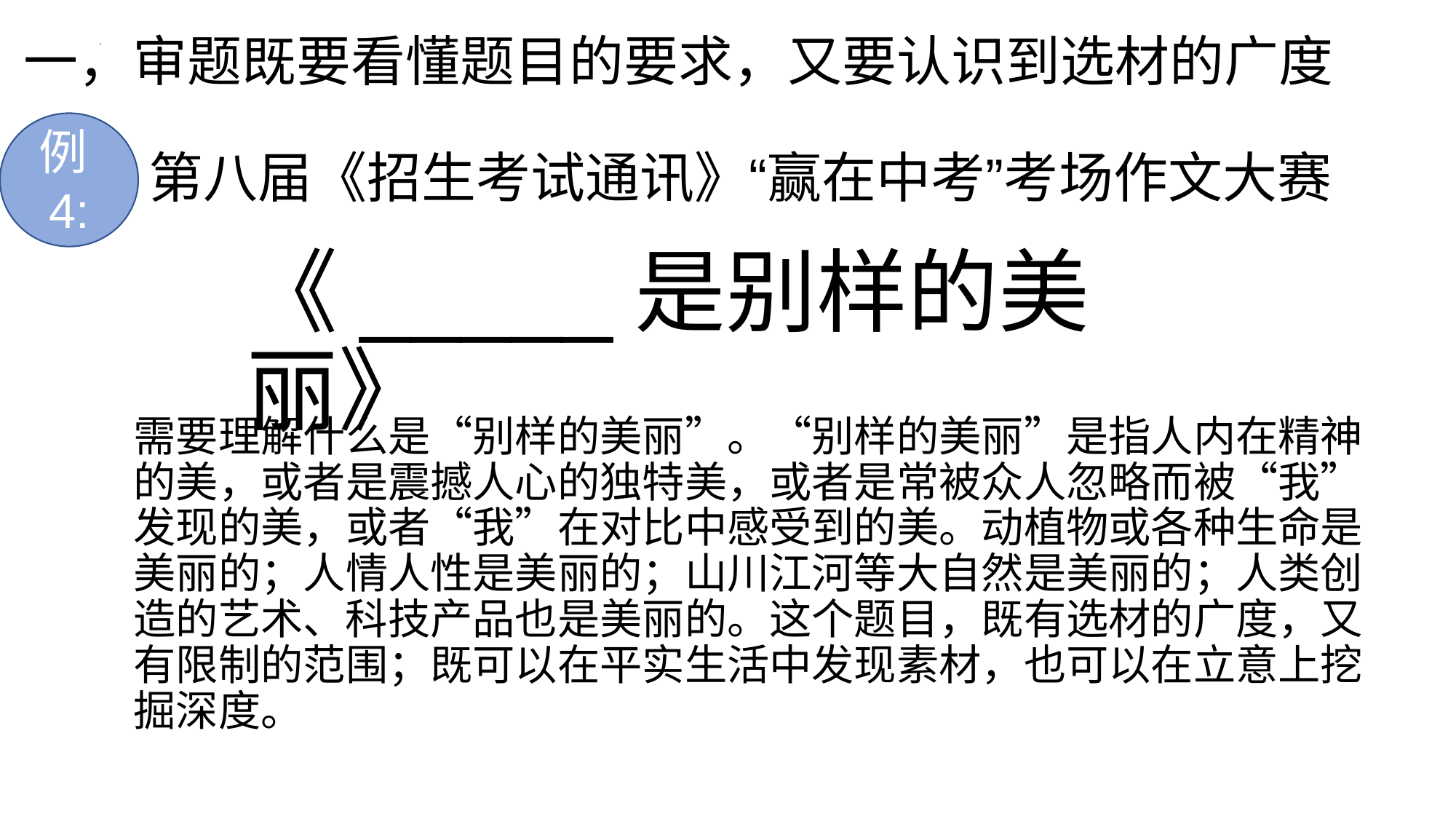

# 一，审题既要看懂题目的要求，又要认识到选材的广度
第八届《招生考试通讯》“赢在中考”考场作文大赛
例4:
《_____是别样的美丽》
需要理解什么是“别样的美丽”。“别样的美丽”是指人内在精神的美，或者是震撼人心的独特美，或者是常被众人忽略而被“我”发现的美，或者“我”在对比中感受到的美。动植物或各种生命是美丽的；人情人性是美丽的；山川江河等大自然是美丽的；人类创造的艺术、科技产品也是美丽的。这个题目，既有选材的广度，又有限制的范围；既可以在平实生活中发现素材，也可以在立意上挖掘深度。